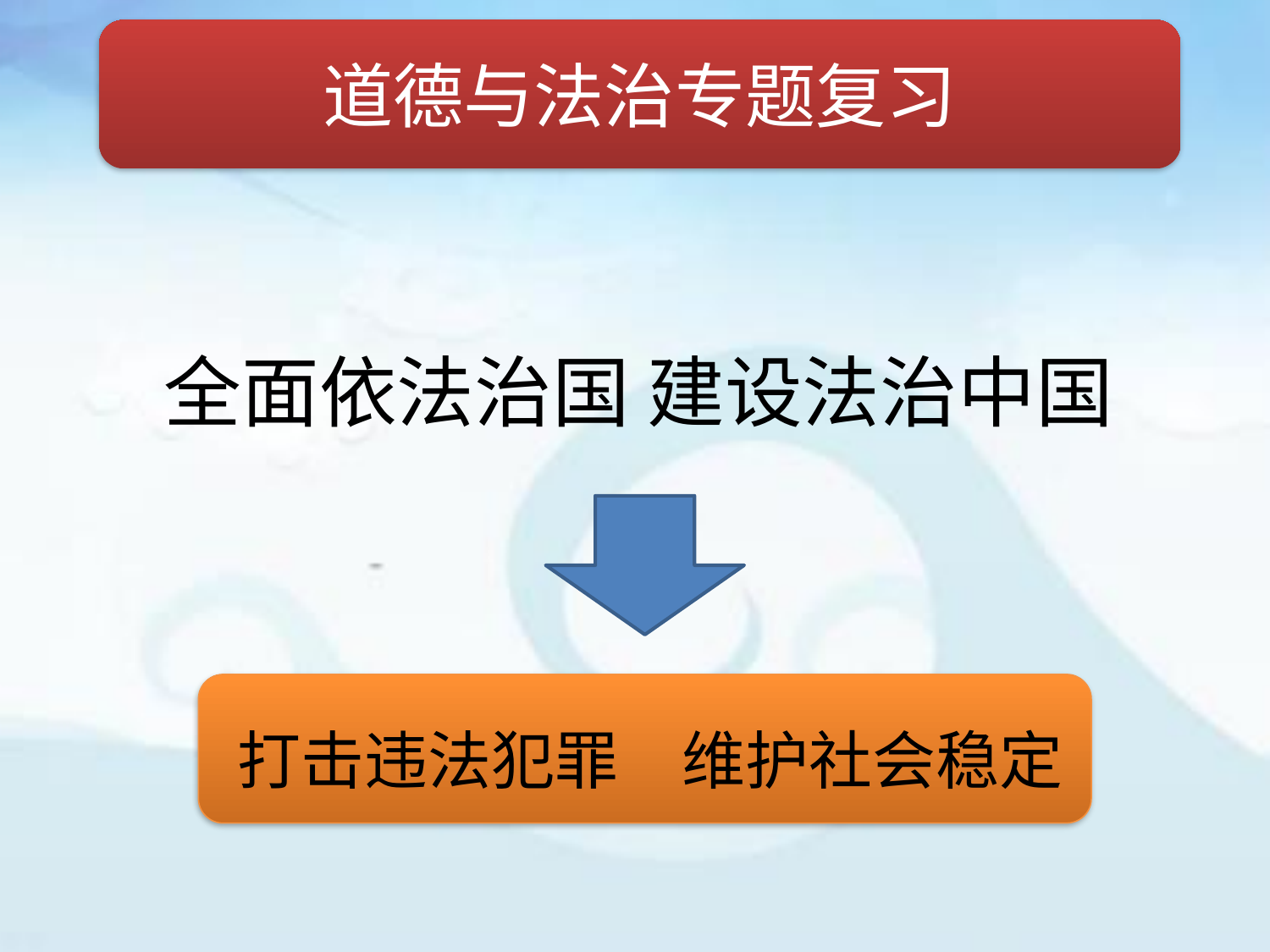

道德与法治专题复习
# 全面依法治国 建设法治中国

打击违法犯罪　维护社会稳定